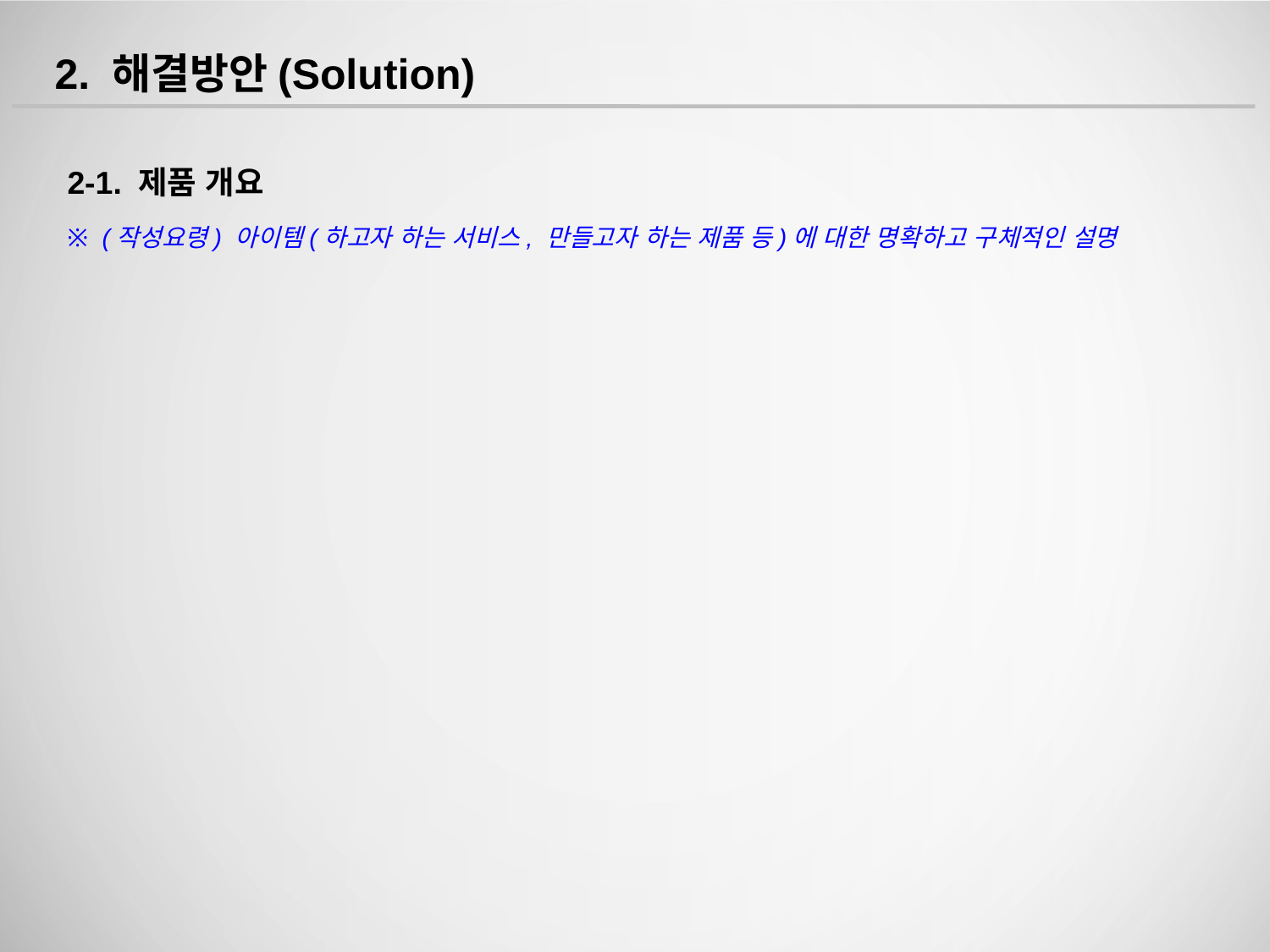

2. 해결방안(Solution)
2-1. 제품 개요

※  (작성요령) 아이템(하고자 하는 서비스, 만들고자 하는 제품 등)에 대한 명확하고 구체적인 설명